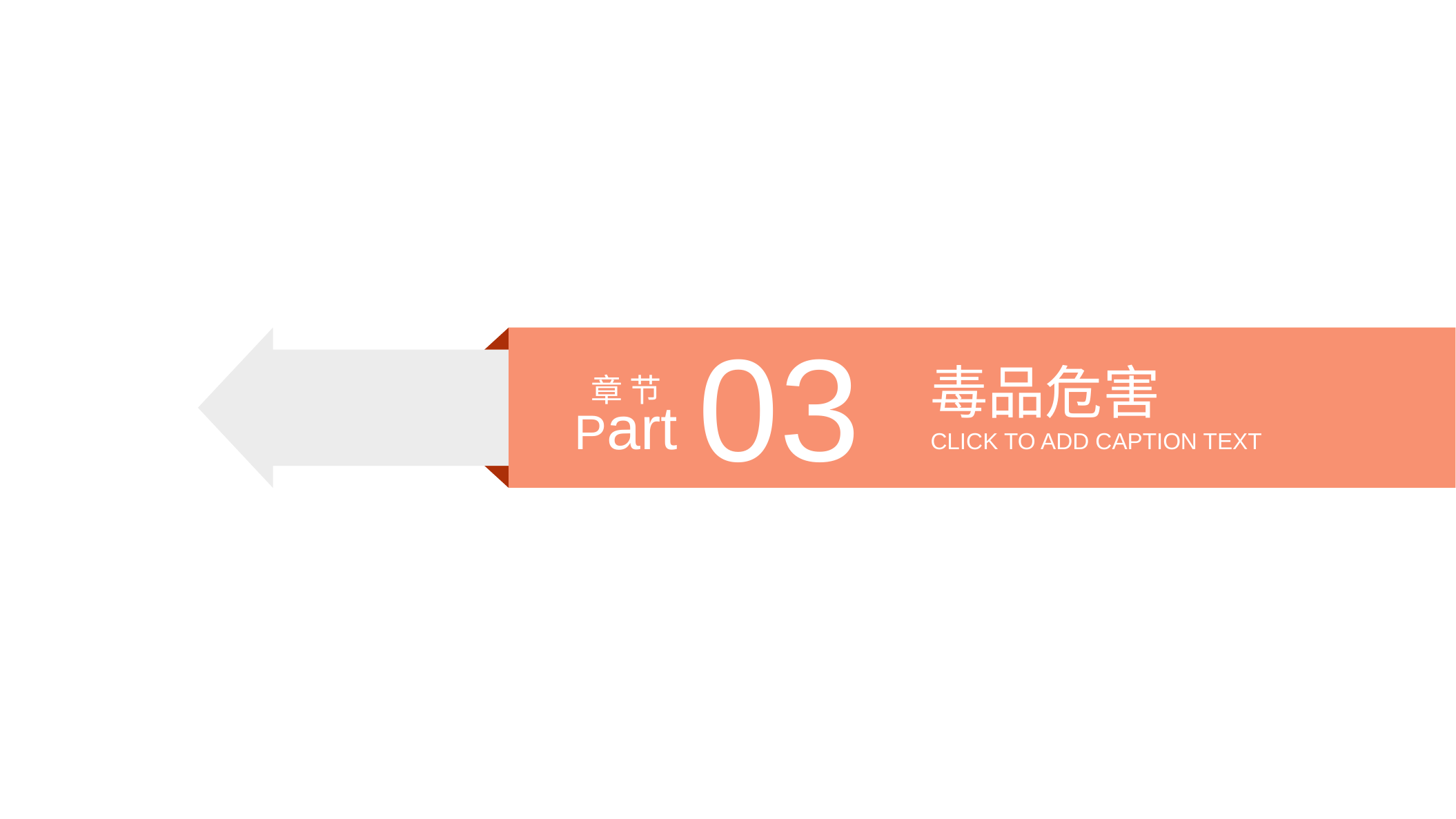

03

毒品危害
章 节
Part
CLICK TO ADD CAPTION TEXT